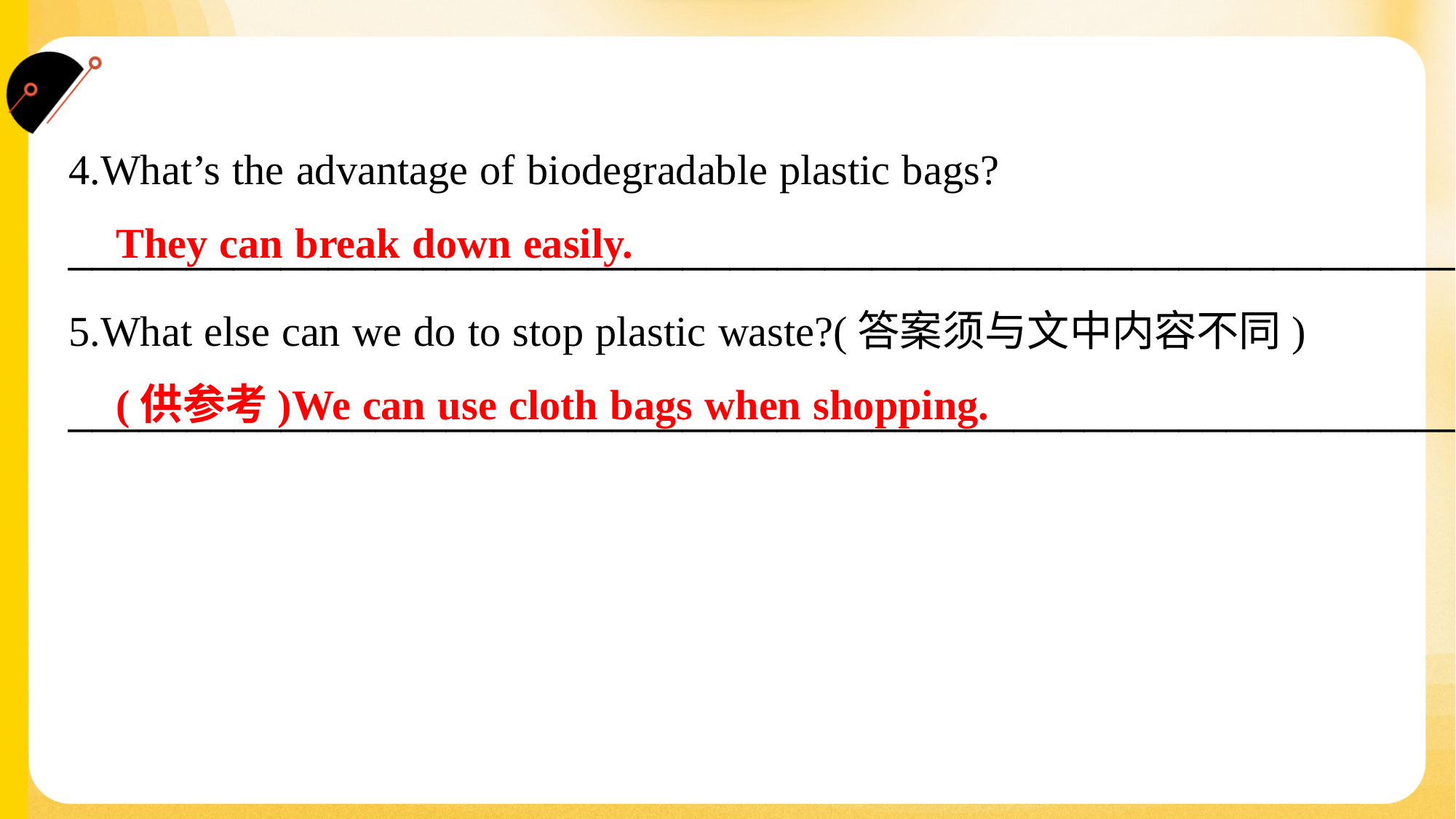

4.What’s the advantage of biodegradable plastic bags?
______________________________________________________________

    They can break down easily.
5.What else can we do to stop plastic waste?(答案须与文中内容不同)
______________________________________________________________

    (供参考)We can use cloth bags when shopping.